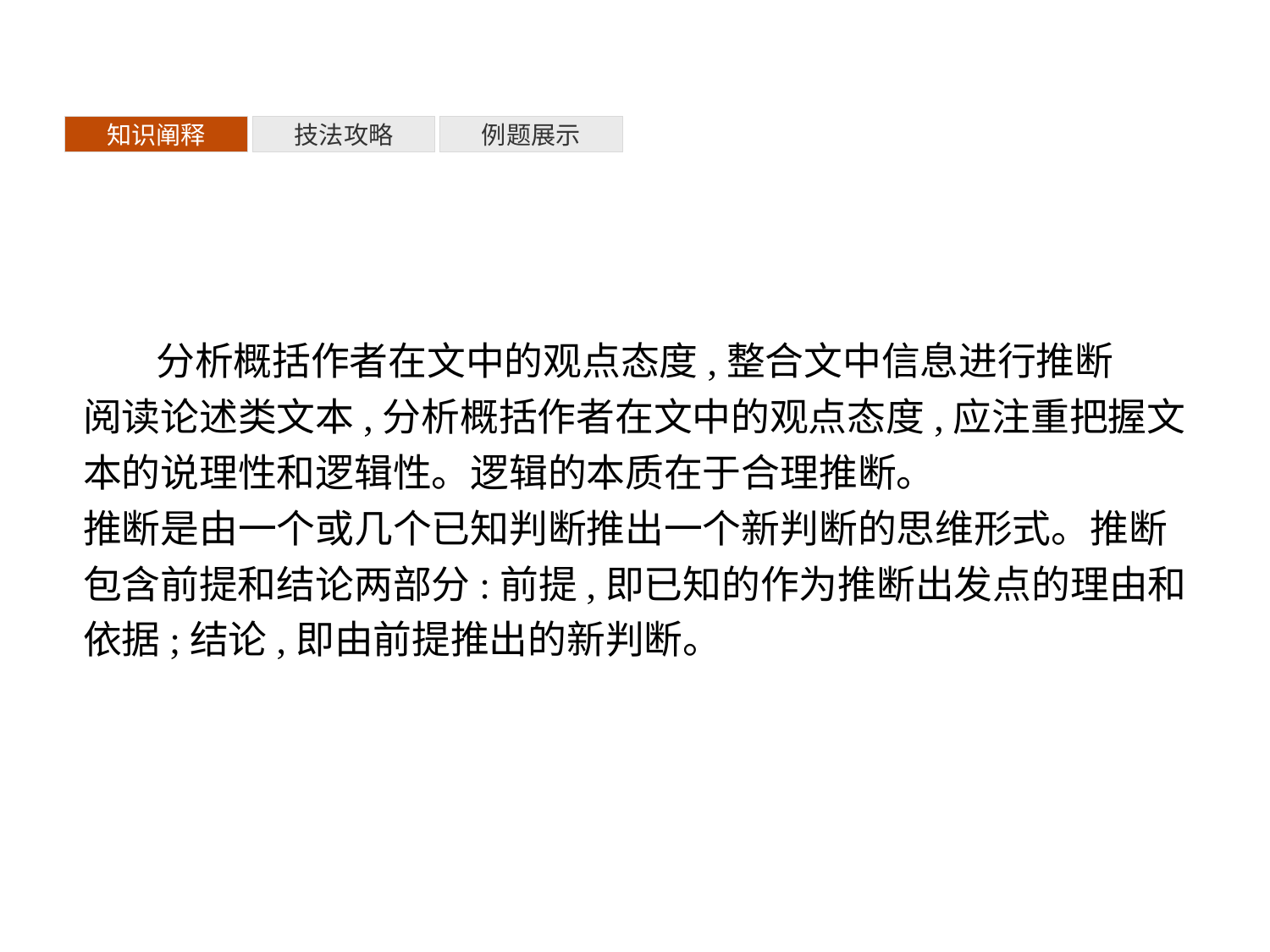

知识阐释
技法攻略
例题展示
分析概括作者在文中的观点态度,整合文中信息进行推断
阅读论述类文本,分析概括作者在文中的观点态度,应注重把握文本的说理性和逻辑性。逻辑的本质在于合理推断。
推断是由一个或几个已知判断推出一个新判断的思维形式。推断包含前提和结论两部分:前提,即已知的作为推断出发点的理由和依据;结论,即由前提推出的新判断。